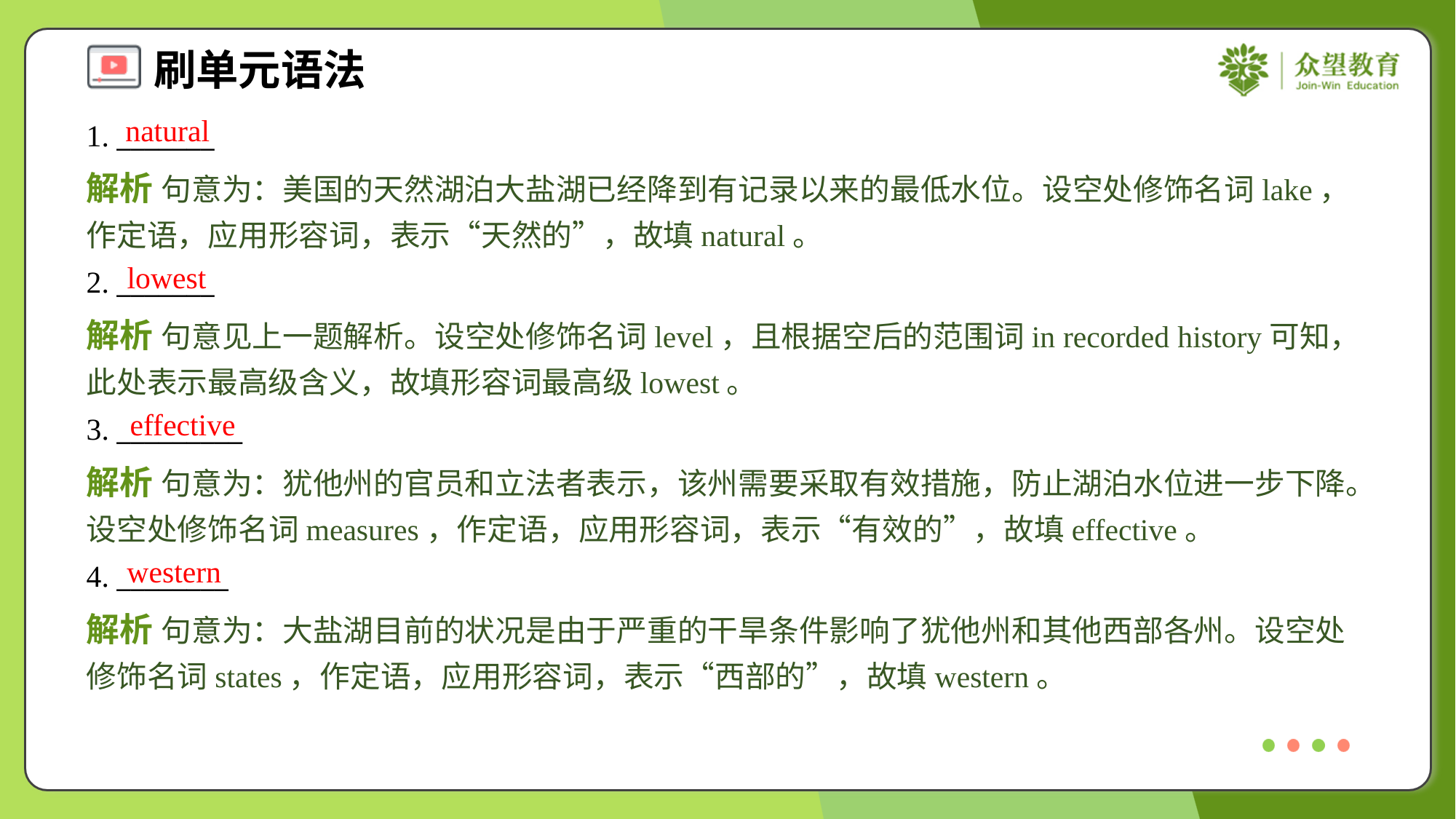

natural
1. _______
解析 句意为：美国的天然湖泊大盐湖已经降到有记录以来的最低水位。设空处修饰名词lake，作定语，应用形容词，表示“天然的”，故填natural。
lowest
2. _______
解析 句意见上一题解析。设空处修饰名词level，且根据空后的范围词in recorded history可知，此处表示最高级含义，故填形容词最高级lowest。
effective
3. _________
解析 句意为：犹他州的官员和立法者表示，该州需要采取有效措施，防止湖泊水位进一步下降。设空处修饰名词measures，作定语，应用形容词，表示“有效的”，故填effective。
western
4. ________
解析 句意为：大盐湖目前的状况是由于严重的干旱条件影响了犹他州和其他西部各州。设空处修饰名词states，作定语，应用形容词，表示“西部的”，故填western。